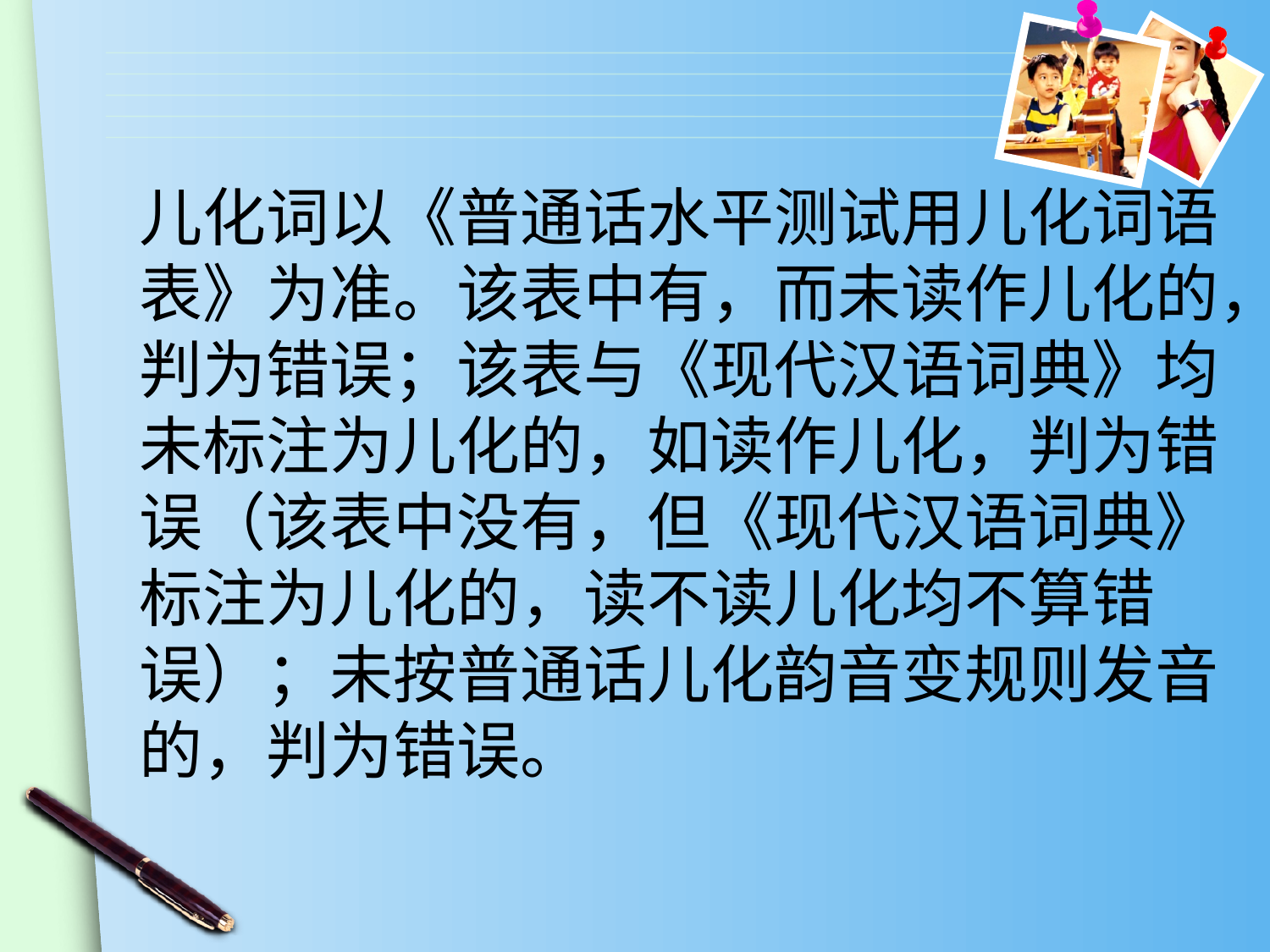

儿化词以《普通话水平测试用儿化词语表》为准。该表中有，而未读作儿化的，判为错误；该表与《现代汉语词典》均未标注为儿化的，如读作儿化，判为错误（该表中没有，但《现代汉语词典》标注为儿化的，读不读儿化均不算错误）；未按普通话儿化韵音变规则发音的，判为错误。